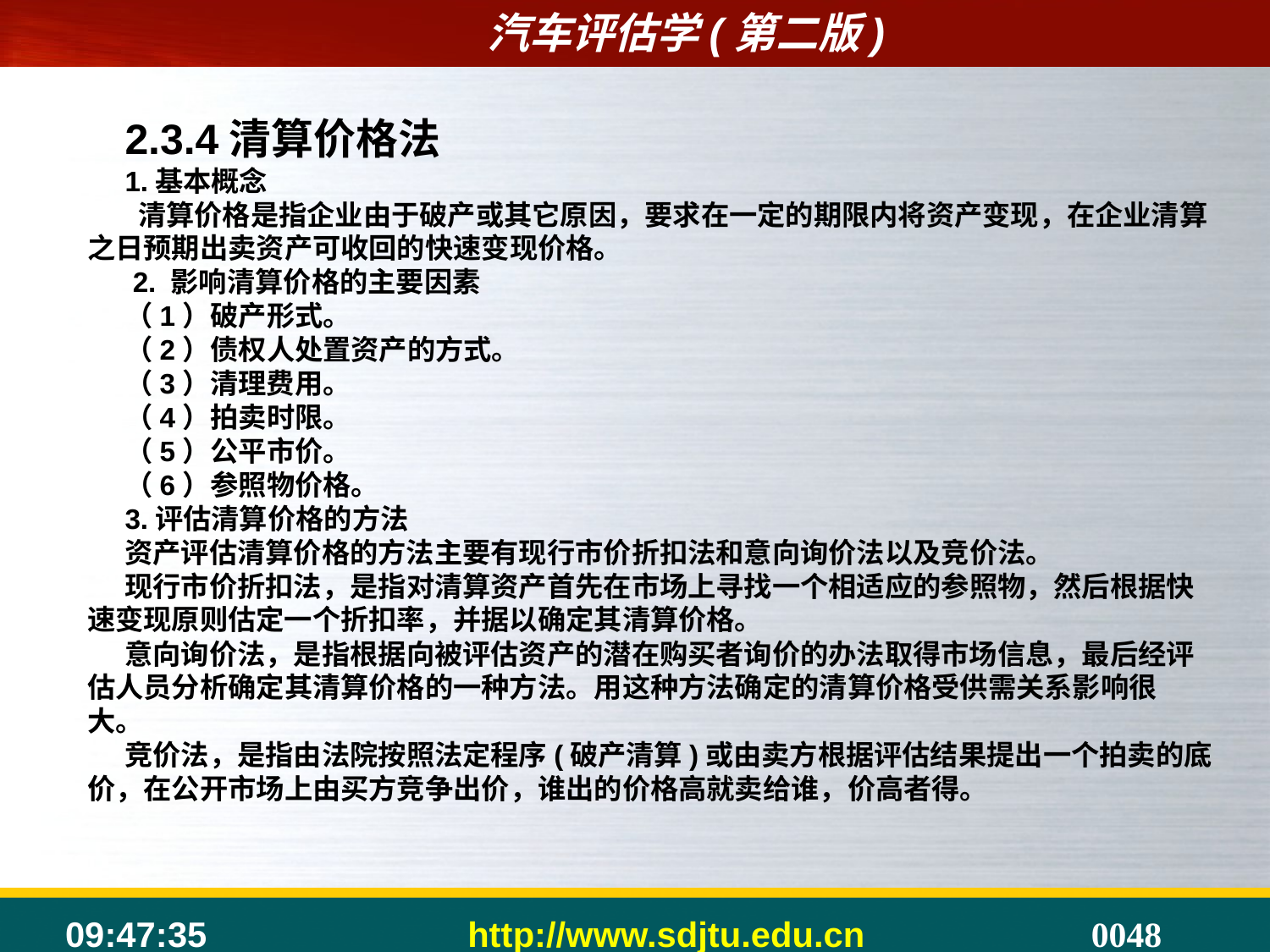

2.3.4清算价格法
1.基本概念
 清算价格是指企业由于破产或其它原因，要求在一定的期限内将资产变现，在企业清算之日预期出卖资产可收回的快速变现价格。
 2. 影响清算价格的主要因素
（1）破产形式。
（2）债权人处置资产的方式。
（3）清理费用。
（4）拍卖时限。
（5）公平市价。
（6）参照物价格。
3.评估清算价格的方法
资产评估清算价格的方法主要有现行市价折扣法和意向询价法以及竞价法。
现行市价折扣法，是指对清算资产首先在市场上寻找一个相适应的参照物，然后根据快速变现原则估定一个折扣率，并据以确定其清算价格。
意向询价法，是指根据向被评估资产的潜在购买者询价的办法取得市场信息，最后经评估人员分析确定其清算价格的一种方法。用这种方法确定的清算价格受供需关系影响很大。
竞价法，是指由法院按照法定程序(破产清算)或由卖方根据评估结果提出一个拍卖的底价，在公开市场上由买方竞争出价，谁出的价格高就卖给谁，价高者得。